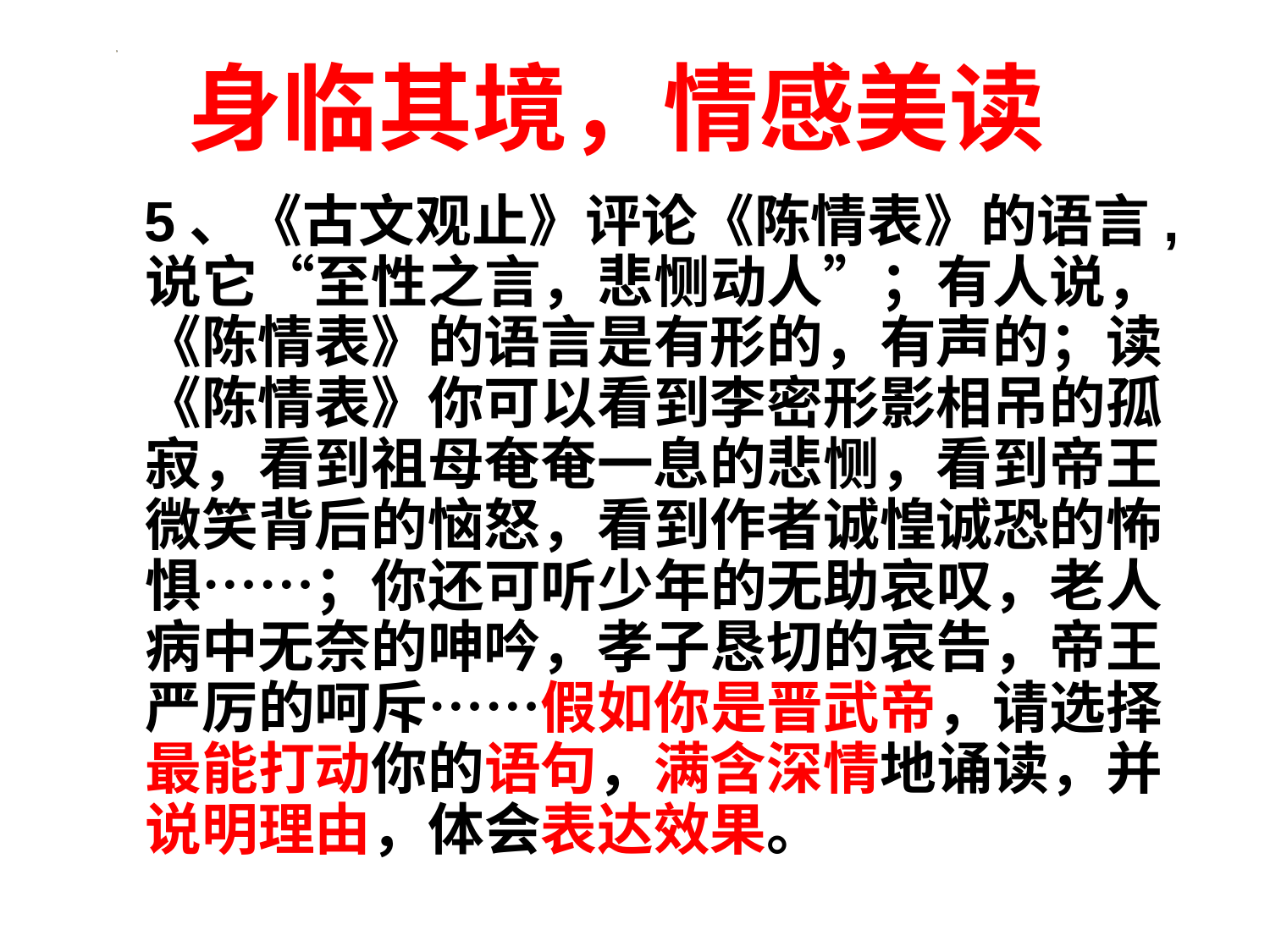

身临其境，情感美读
   5、《古文观止》评论《陈情表》的语言,说它“至性之言，悲恻动人”；有人说，《陈情表》的语言是有形的，有声的；读《陈情表》你可以看到李密形影相吊的孤寂，看到祖母奄奄一息的悲恻，看到帝王微笑背后的恼怒，看到作者诚惶诚恐的怖惧……；你还可听少年的无助哀叹，老人病中无奈的呻吟，孝子恳切的哀告，帝王严厉的呵斥……假如你是晋武帝，请选择最能打动你的语句，满含深情地诵读，并说明理由，体会表达效果。